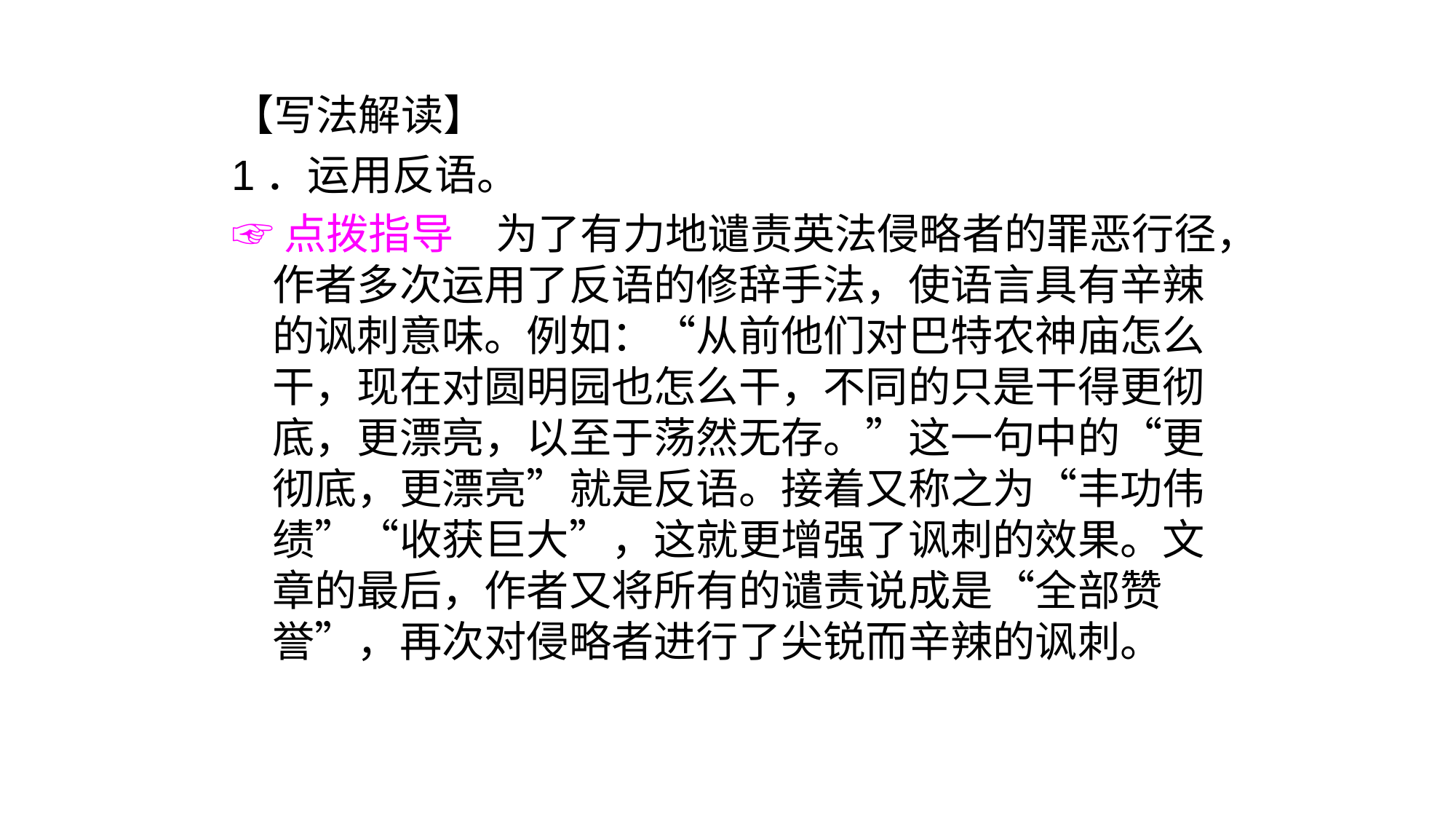

【写法解读】
1．运用反语。
☞点拨指导　为了有力地谴责英法侵略者的罪恶行径，作者多次运用了反语的修辞手法，使语言具有辛辣的讽刺意味。例如：“从前他们对巴特农神庙怎么干，现在对圆明园也怎么干，不同的只是干得更彻底，更漂亮，以至于荡然无存。”这一句中的“更彻底，更漂亮”就是反语。接着又称之为“丰功伟绩”“收获巨大”，这就更增强了讽刺的效果。文章的最后，作者又将所有的谴责说成是“全部赞誉”，再次对侵略者进行了尖锐而辛辣的讽刺。